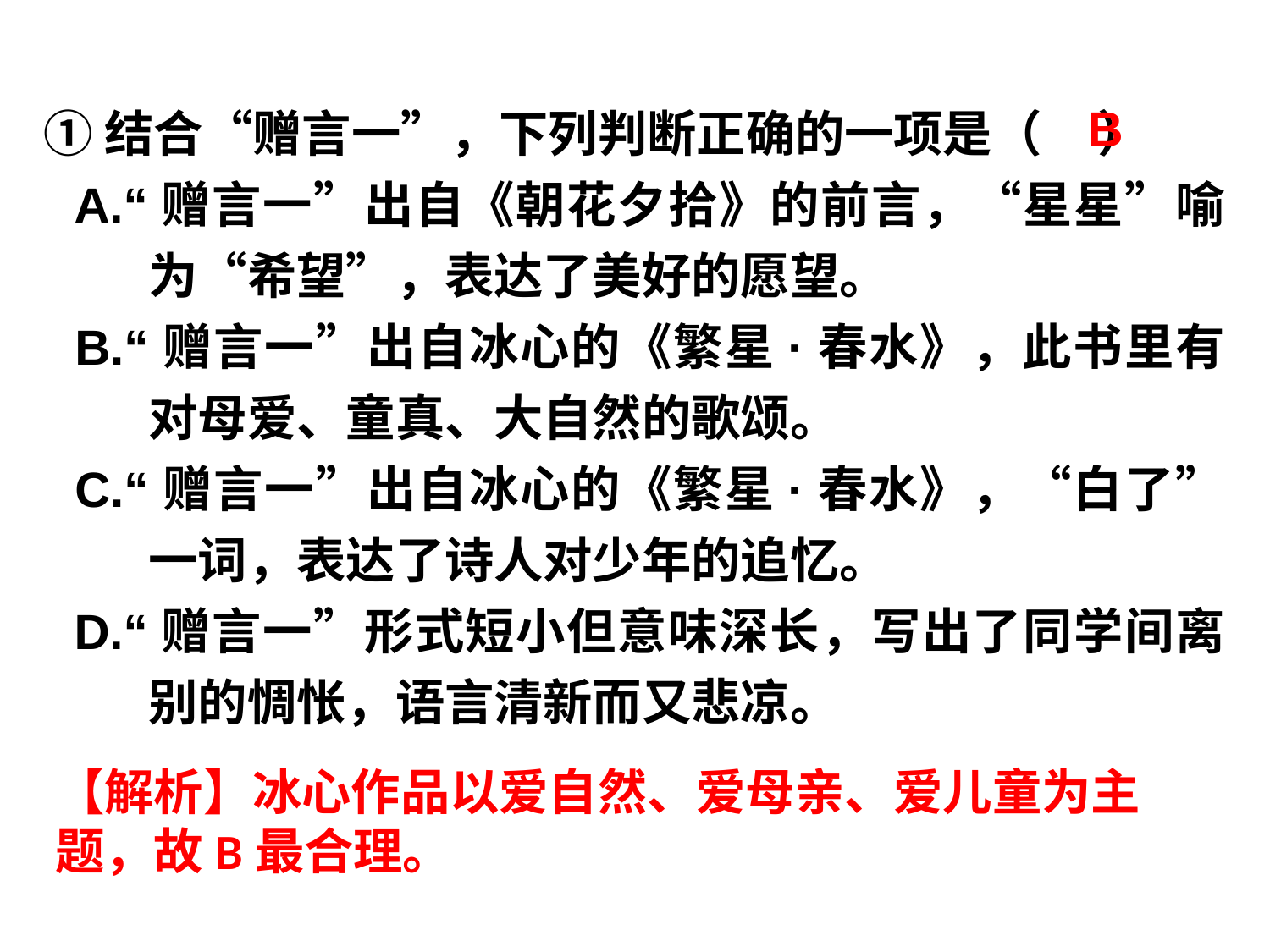

①结合“赠言一”，下列判断正确的一项是（     ）
  A.“赠言一”出自《朝花夕拾》的前言，“星星”喻为“希望”，表达了美好的愿望。
  B.“赠言一”出自冰心的《繁星·春水》，此书里有对母爱、童真、大自然的歌颂。
  C.“赠言一”出自冰心的《繁星·春水》，“白了”一词，表达了诗人对少年的追忆。
  D.“赠言一”形式短小但意味深长，写出了同学间离别的惆怅，语言清新而又悲凉。
B
【解析】冰心作品以爱自然、爱母亲、爱儿童为主题，故B最合理。